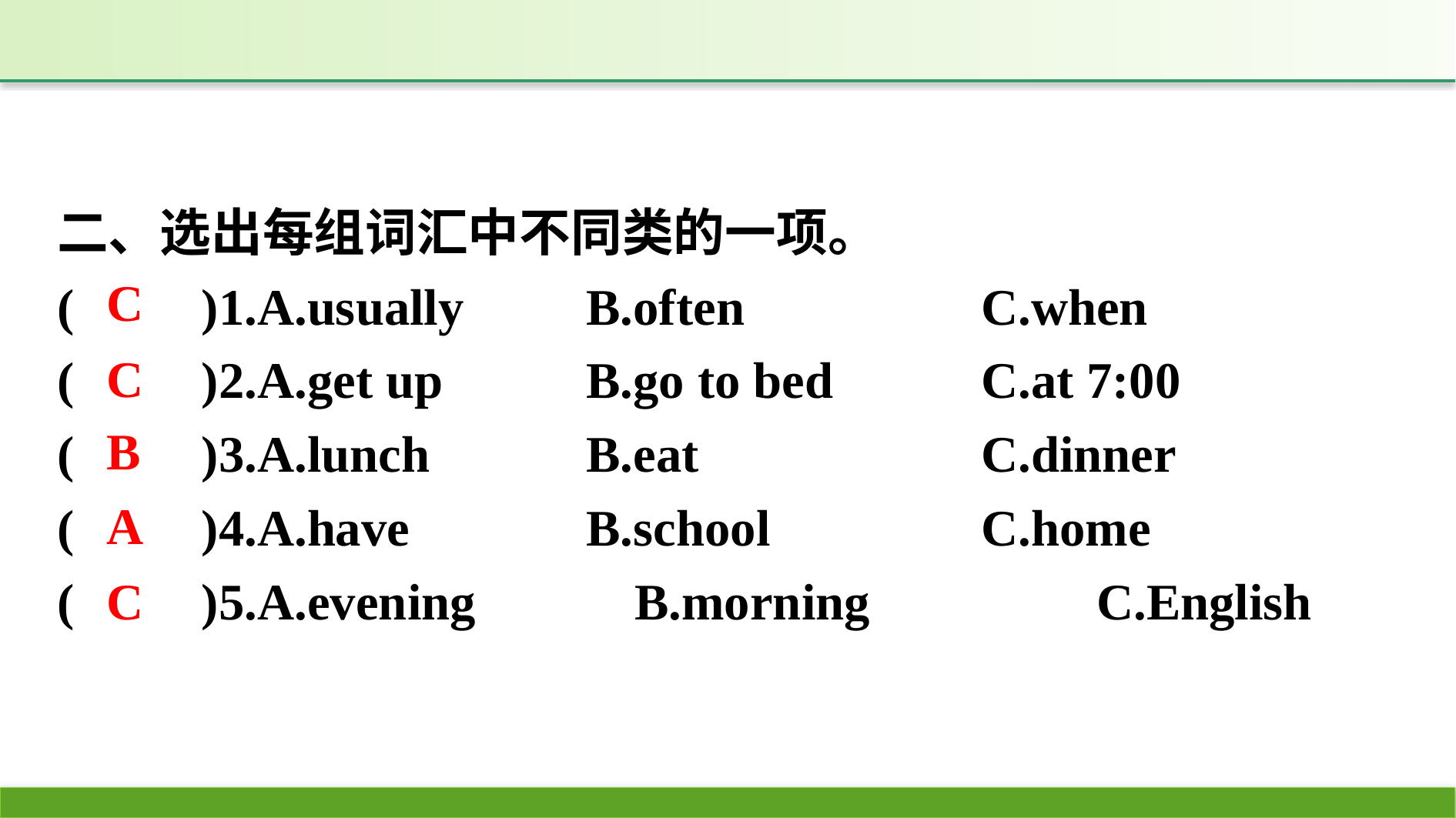

二、选出每组词汇中不同类的一项。
(　　)1.A.usually　	B.often　　　	C.when
(　　)2.A.get up		B.go to bed		C.at 7:00
(　　)3.A.lunch		B.eat			C.dinner
(　　)4.A.have		B.school		C.home
(　　)5.A.evening		B.morning		C.English
C
C
B
A
C